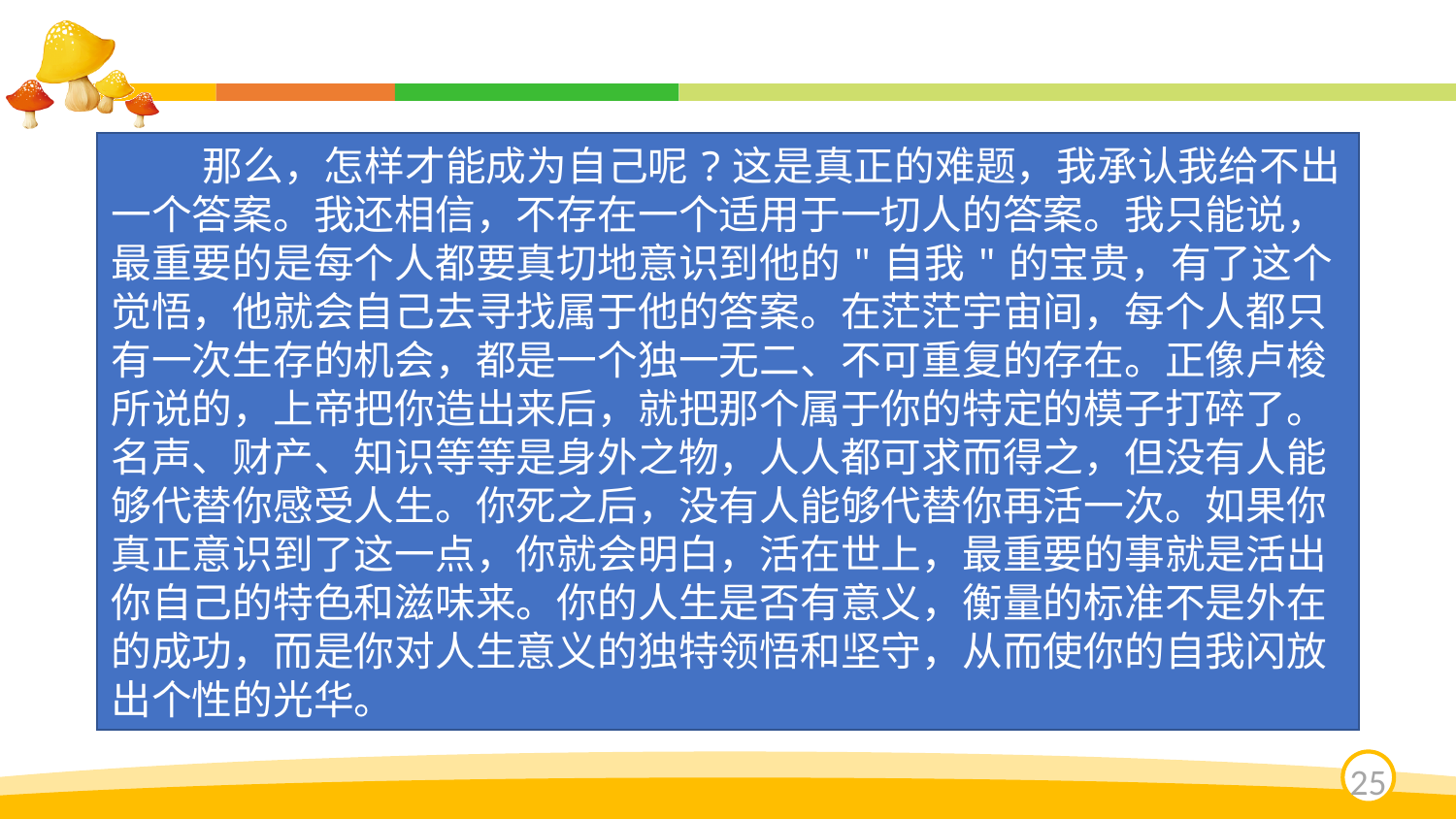

那么，怎样才能成为自己呢?这是真正的难题，我承认我给不出一个答案。我还相信，不存在一个适用于一切人的答案。我只能说，最重要的是每个人都要真切地意识到他的"自我"的宝贵，有了这个觉悟，他就会自己去寻找属于他的答案。在茫茫宇宙间，每个人都只有一次生存的机会，都是一个独一无二、不可重复的存在。正像卢梭所说的，上帝把你造出来后，就把那个属于你的特定的模子打碎了。名声、财产、知识等等是身外之物，人人都可求而得之，但没有人能够代替你感受人生。你死之后，没有人能够代替你再活一次。如果你真正意识到了这一点，你就会明白，活在世上，最重要的事就是活出你自己的特色和滋味来。你的人生是否有意义，衡量的标准不是外在的成功，而是你对人生意义的独特领悟和坚守，从而使你的自我闪放出个性的光华。